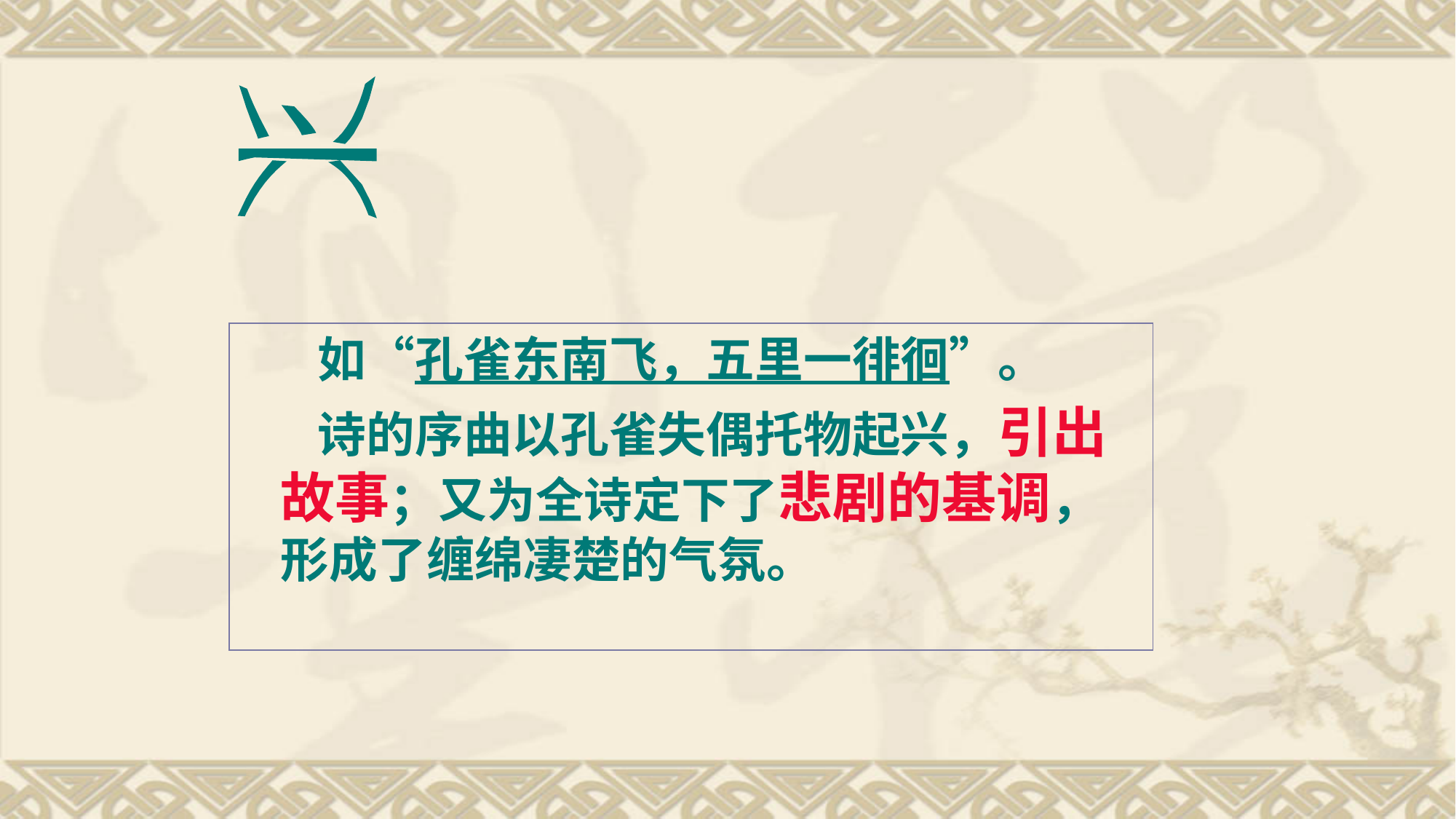

兴
      如“孔雀东南飞，五里一徘徊”。
      诗的序曲以孔雀失偶托物起兴，引出故事；又为全诗定下了悲剧的基调，形成了缠绵凄楚的气氛。